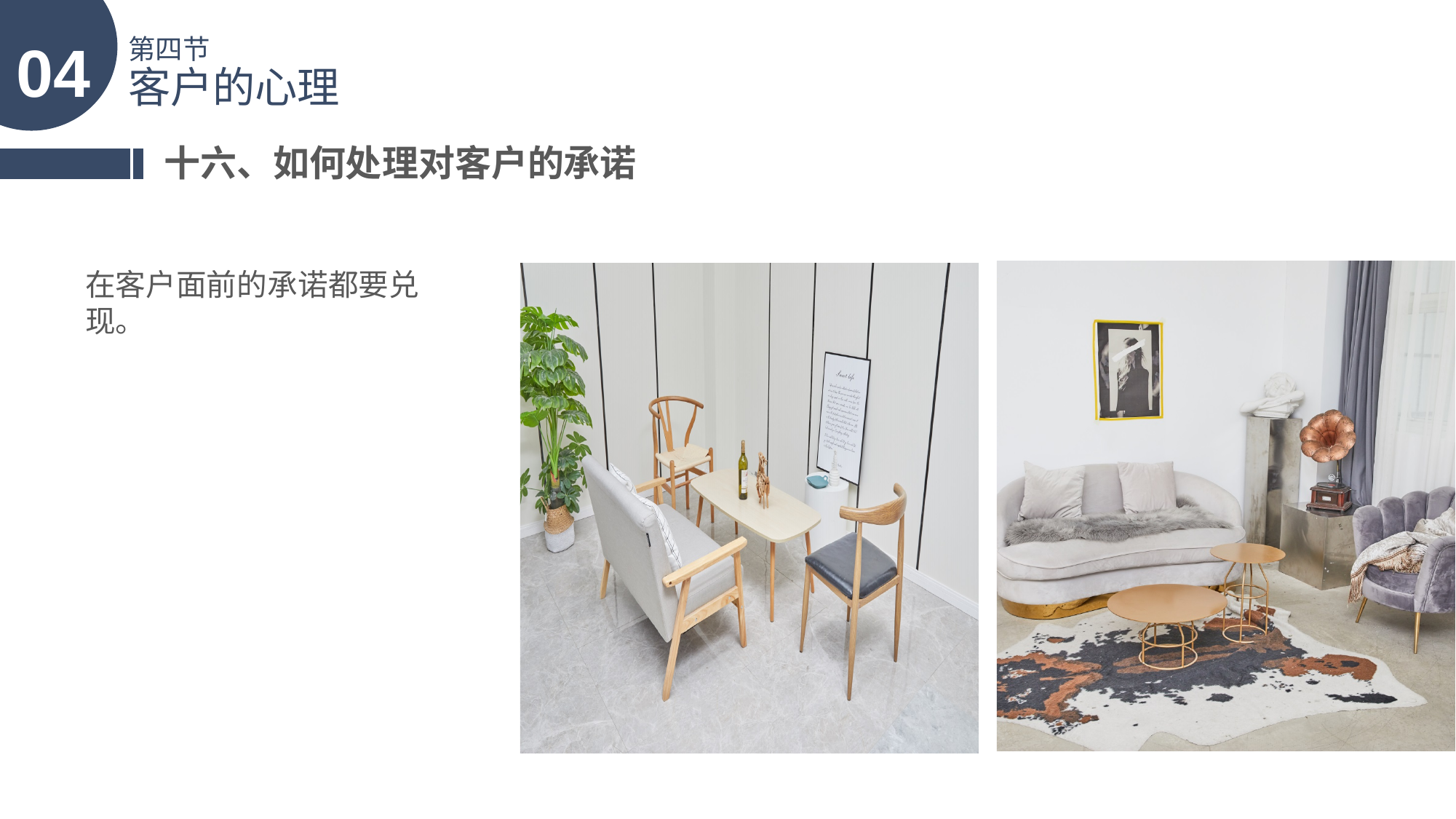

04
第四节
客户的心理
十六、如何处理对客户的承诺
在客户面前的承诺都要兑现。